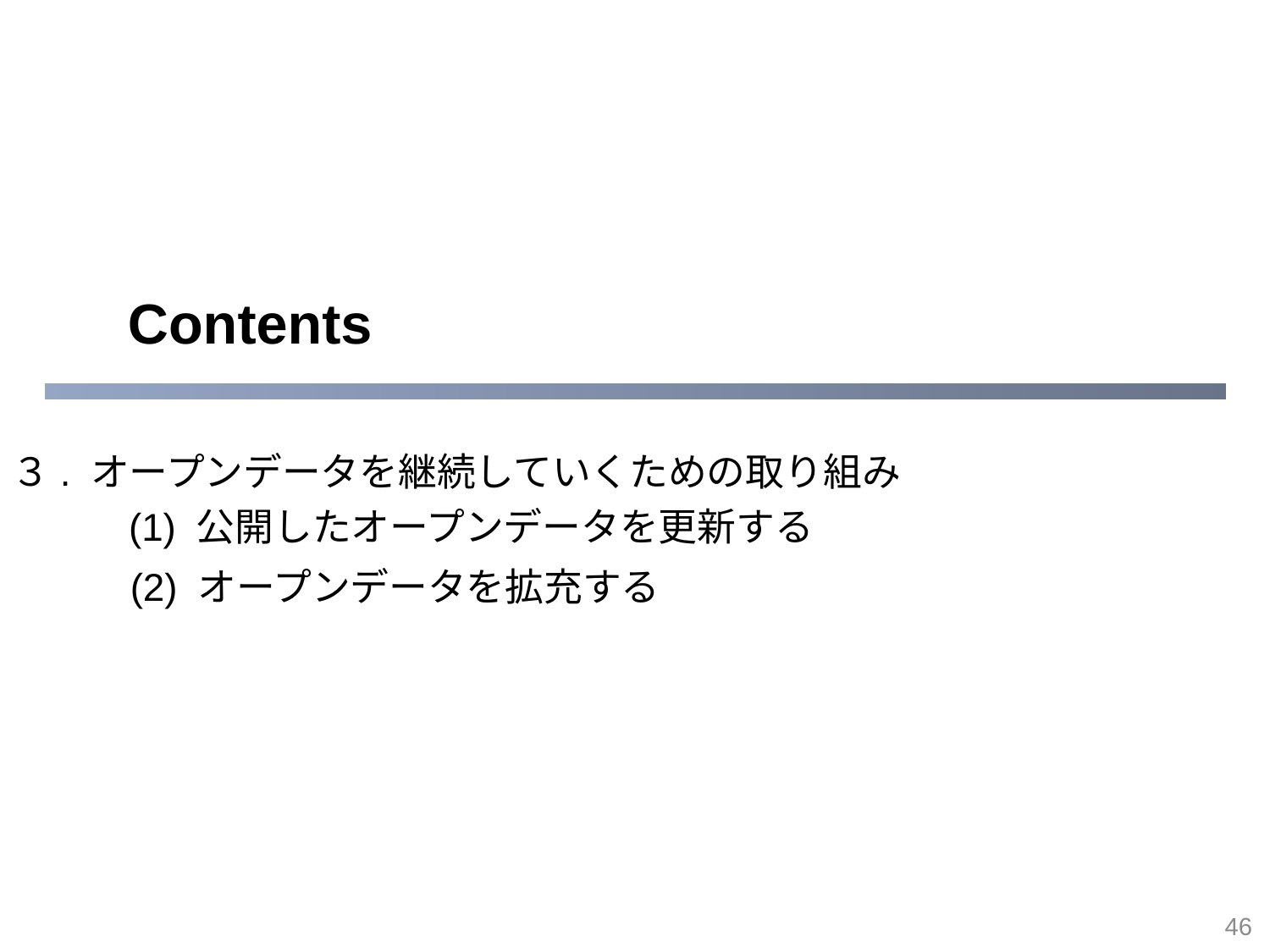

３. オープンデータを継続していくための取り組み
(1) 公開したオープンデータを更新する
(2) オープンデータを拡充する
46